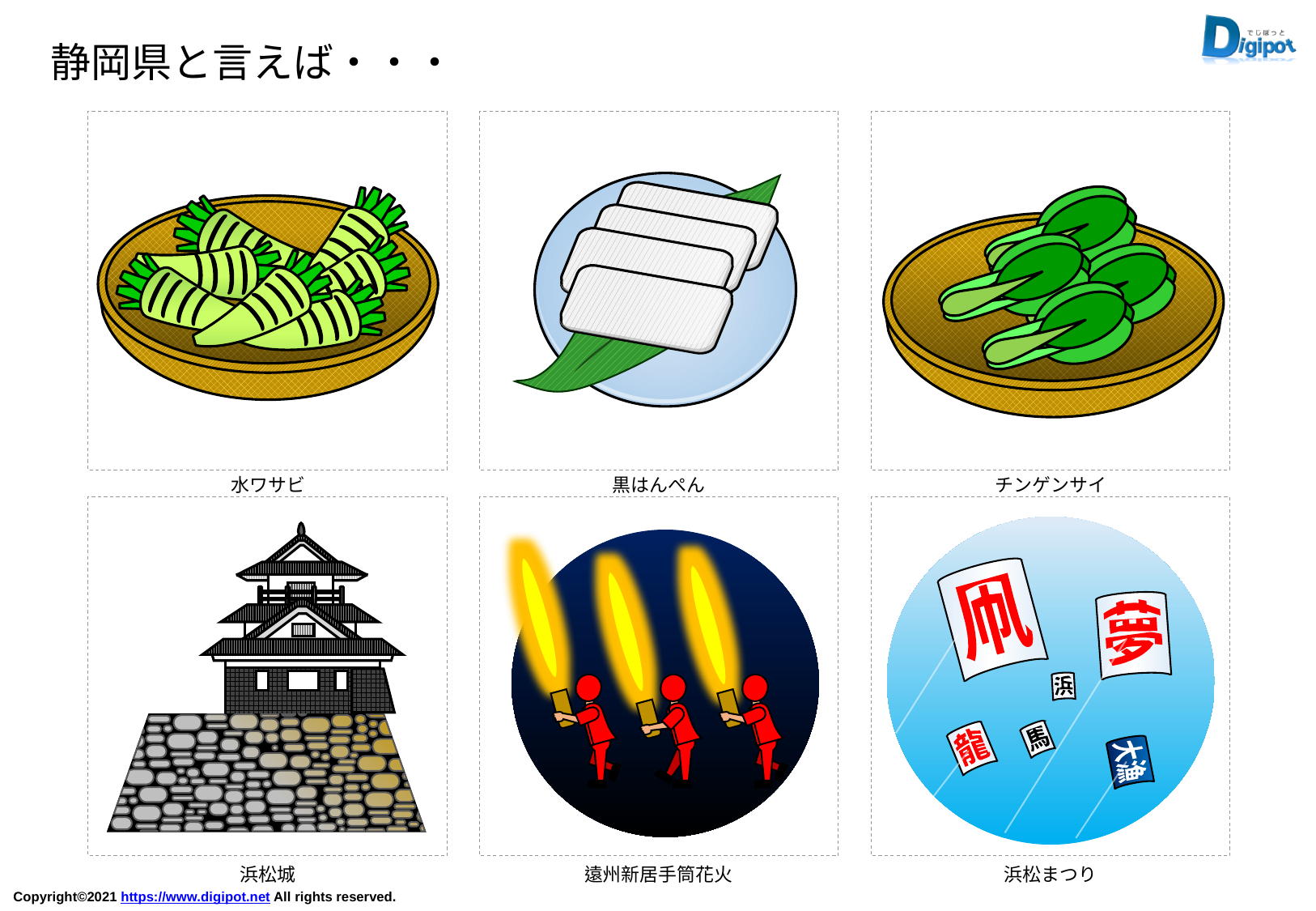

静岡県と言えば・・・

水ワサビ
黒はんぺん
チンゲンサイ

凧

夢

浜

馬

龍

大漁

浜松城
遠州新居手筒花火
浜松まつり